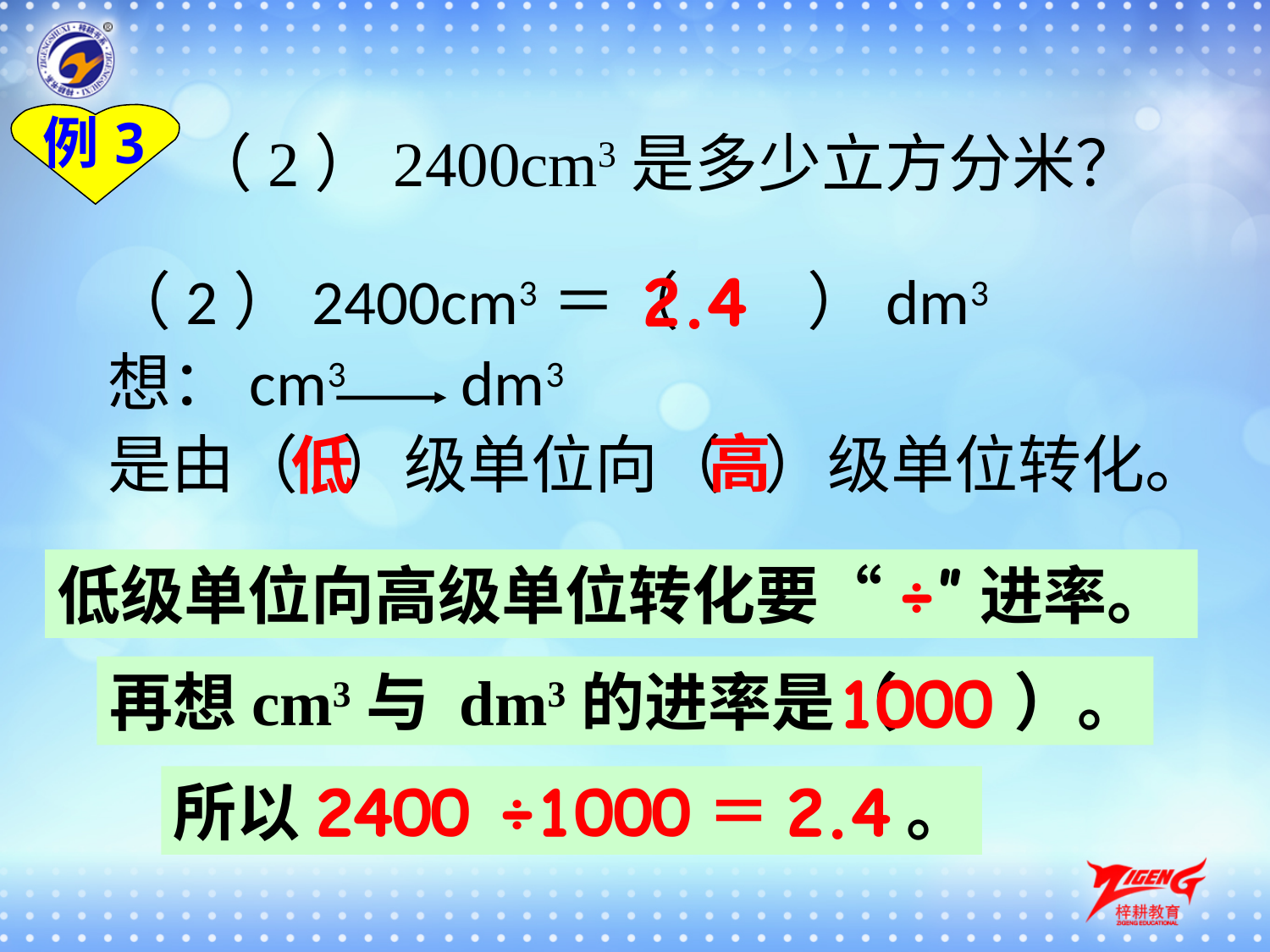

例3
（2）2400cm3是多少立方分米？
2.4
（2）2400cm3＝（         ）dm3
想：cm3        dm3
是由（   ）级单位向（   ）级单位转化。

高
低
低级单位向高级单位转化要“÷”进率。
再想cm3与 dm3的进率是（        ）。
1000
所以2400 ÷1000＝2.4。